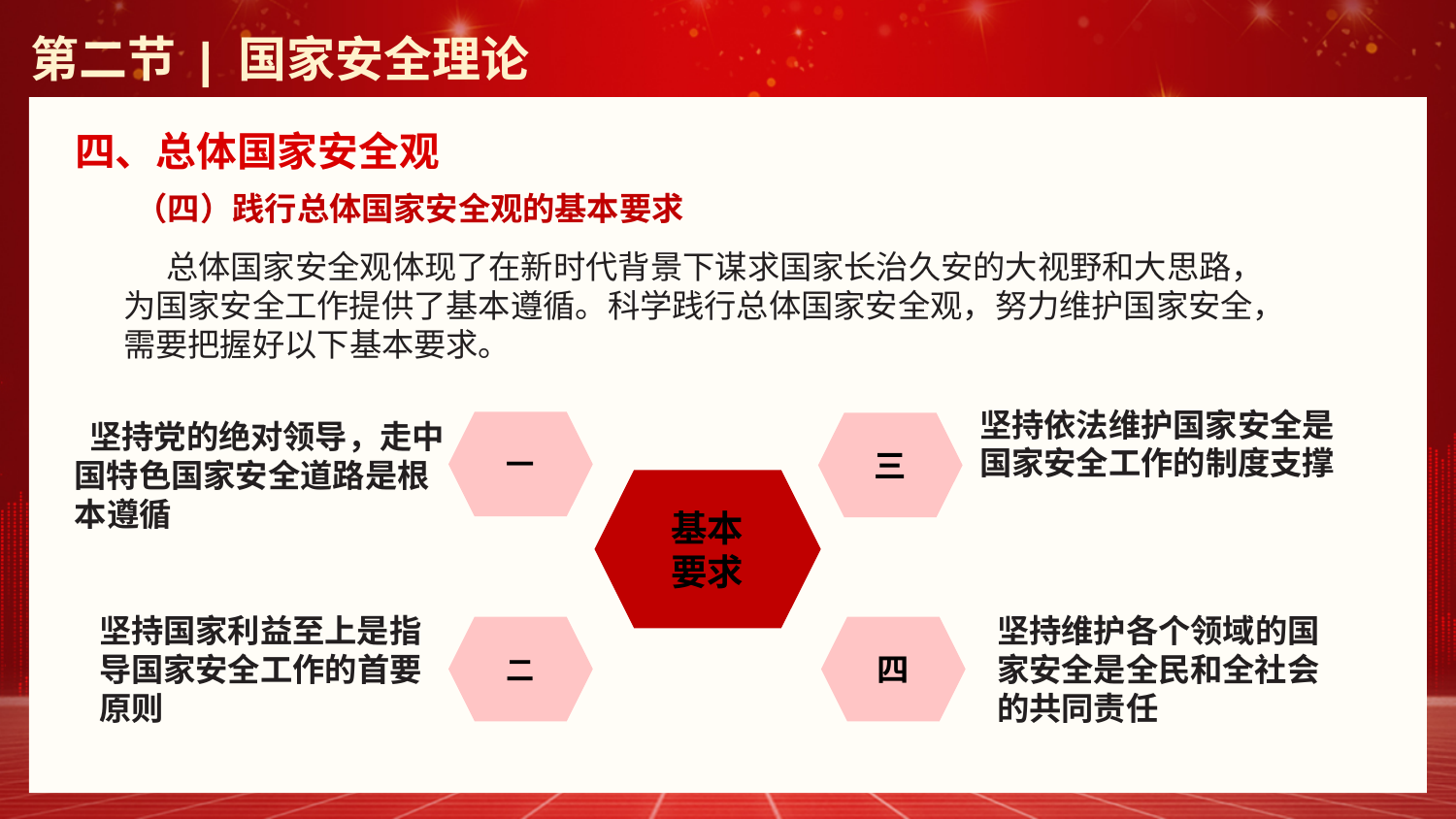

第二节 | 国家安全理论
四、总体国家安全观
（四）践行总体国家安全观的基本要求
总体国家安全观体现了在新时代背景下谋求国家长治久安的大视野和大思路，为国家安全工作提供了基本遵循。科学践行总体国家安全观，努力维护国家安全，需要把握好以下基本要求。
坚持依法维护国家安全是国家安全工作的制度支撑
 坚持党的绝对领导，走中国特色国家安全道路是根本遵循
一
三
基本
要求
坚持国家利益至上是指导国家安全工作的首要原则
坚持维护各个领域的国家安全是全民和全社会的共同责任
二
四